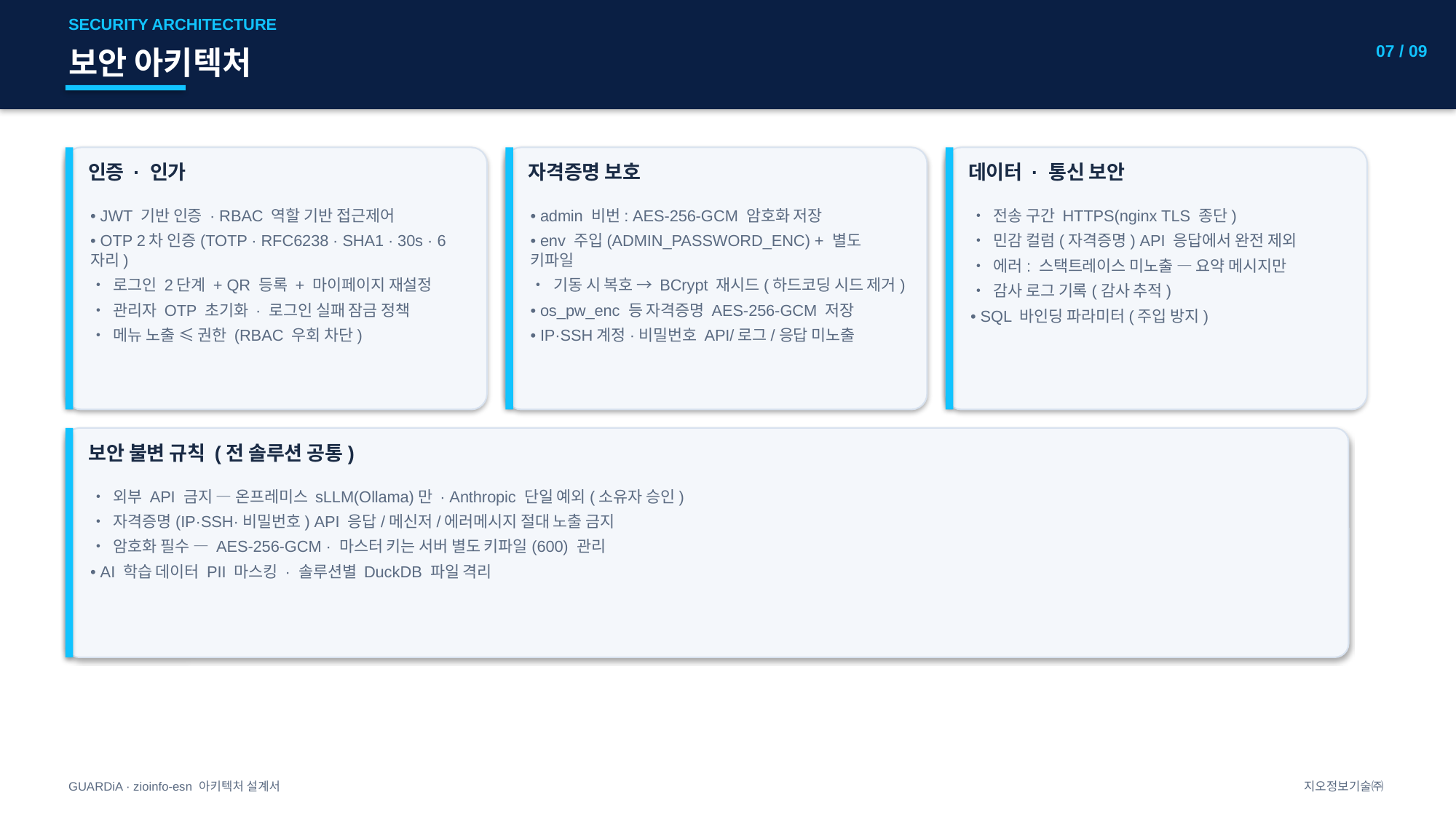

SECURITY ARCHITECTURE
07 / 09
보안 아키텍처

인증 · 인가
자격증명 보호
데이터 · 통신 보안
• JWT 기반 인증 · RBAC 역할 기반 접근제어
• OTP 2차 인증(TOTP · RFC6238 · SHA1 · 30s · 6자리)
• 로그인 2단계 + QR 등록 + 마이페이지 재설정
• 관리자 OTP 초기화 · 로그인 실패 잠금 정책
• 메뉴 노출 ≤ 권한 (RBAC 우회 차단)
• admin 비번: AES-256-GCM 암호화 저장
• env 주입(ADMIN_PASSWORD_ENC) + 별도 키파일
• 기동 시 복호 → BCrypt 재시드(하드코딩 시드 제거)
• os_pw_enc 등 자격증명 AES-256-GCM 저장
• IP·SSH계정·비밀번호 API/로그/응답 미노출
• 전송 구간 HTTPS(nginx TLS 종단)
• 민감 컬럼(자격증명) API 응답에서 완전 제외
• 에러: 스택트레이스 미노출 — 요약 메시지만
• 감사 로그 기록(감사 추적)
• SQL 바인딩 파라미터(주입 방지)

보안 불변 규칙 (전 솔루션 공통)
• 외부 API 금지 — 온프레미스 sLLM(Ollama)만 · Anthropic 단일 예외(소유자 승인)
• 자격증명(IP·SSH·비밀번호) API 응답/메신저/에러메시지 절대 노출 금지
• 암호화 필수 — AES-256-GCM · 마스터 키는 서버 별도 키파일(600) 관리
• AI 학습 데이터 PII 마스킹 · 솔루션별 DuckDB 파일 격리
GUARDiA · zioinfo-esn 아키텍처 설계서
지오정보기술㈜